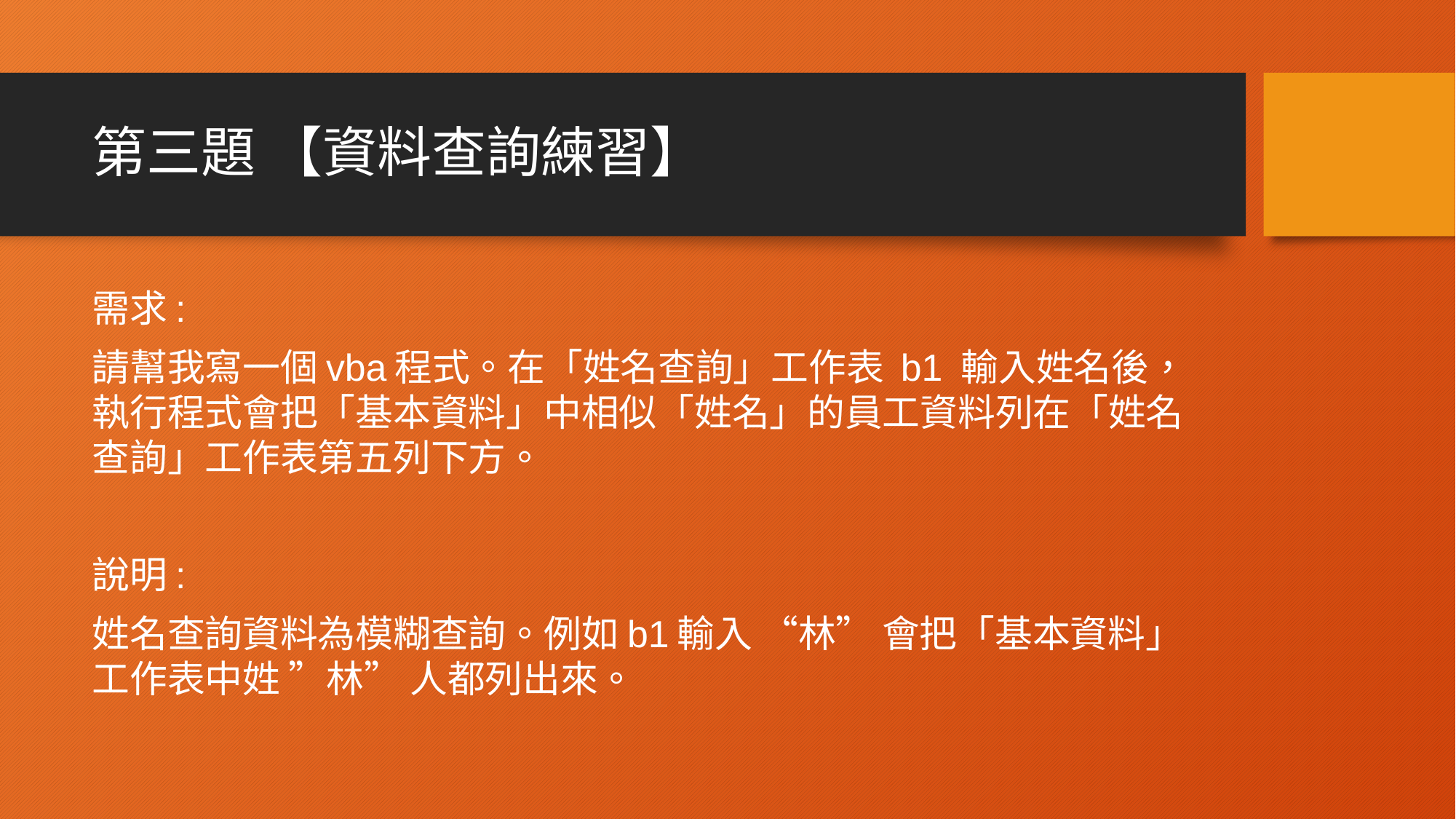

# 第三題 【資料查詢練習】
需求:
請幫我寫一個vba程式。在「姓名查詢」工作表 b1 輸入姓名後，執行程式會把「基本資料」中相似「姓名」的員工資料列在「姓名查詢」工作表第五列下方。

說明:
姓名查詢資料為模糊查詢。例如b1輸入 “林” 會把「基本資料」工作表中姓 ”林” 人都列出來。